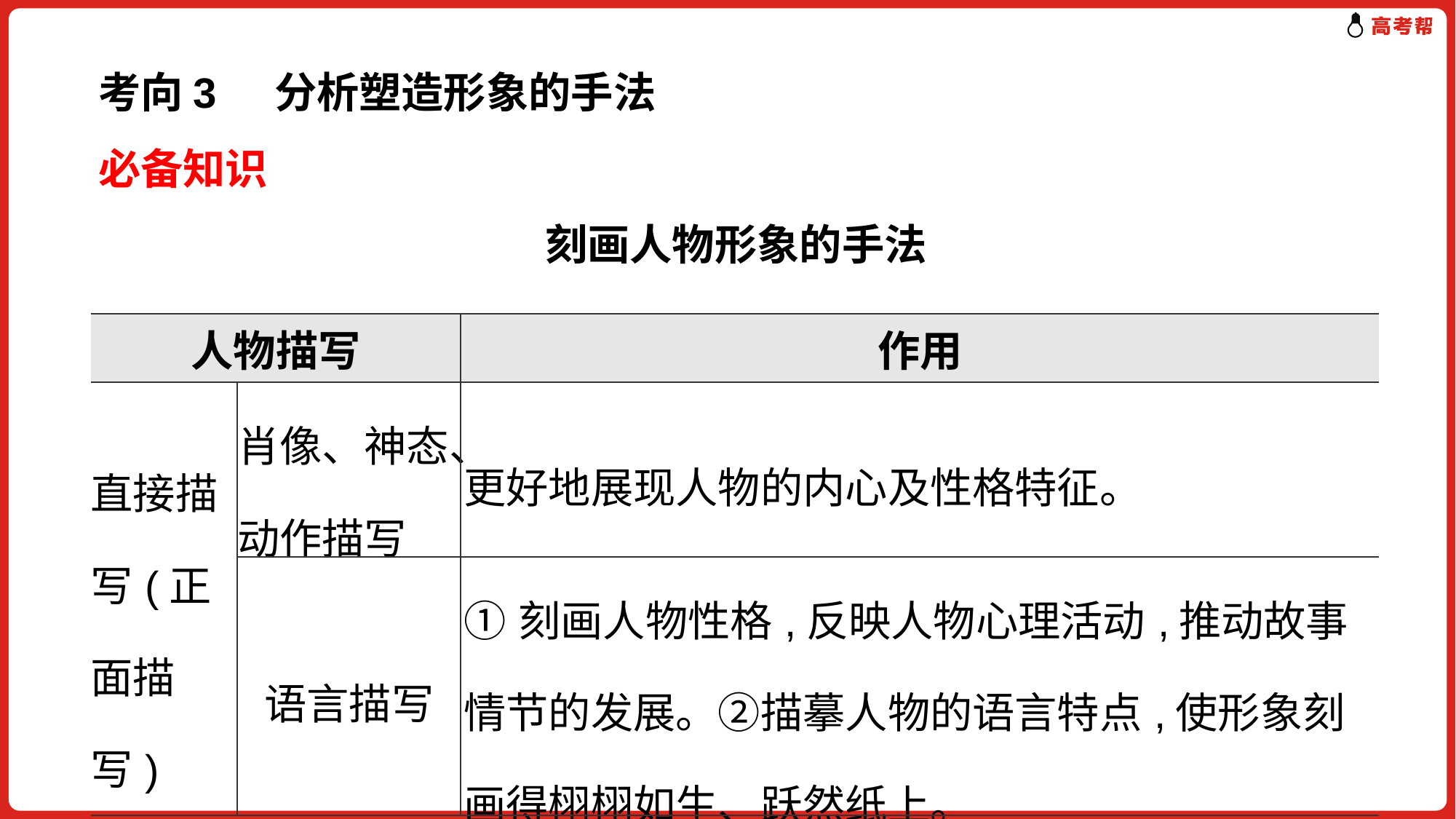

考向3    分析塑造形象的手法
必备知识
刻画人物形象的手法
| 人物描写 |  | 作用 |
| --- | --- | --- |
| 直接描写(正面描写) | 肖像、神态、动作描写 | 更好地展现人物的内心及性格特征。 |
|  | 语言描写 | ①刻画人物性格,反映人物心理活动,推动故事情节的发展。②描摹人物的语言特点,使形象刻画得栩栩如生、跃然纸上。 |